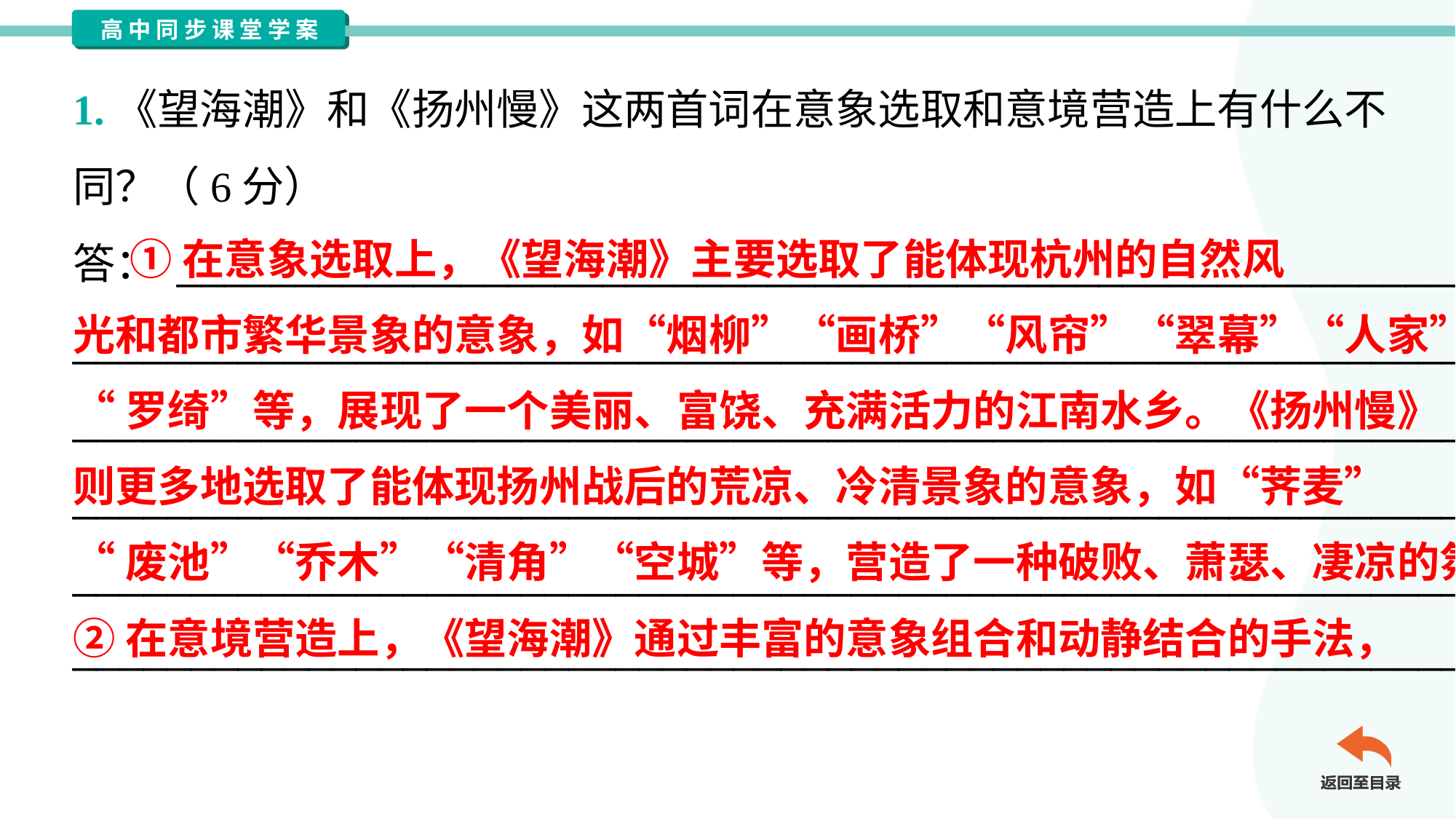

1.《望海潮》和《扬州慢》这两首词在意象选取和意境营造上有什么不
同？（6分）
答： ________________________________________________________
_____________________________________________________________
_____________________________________________________________
_____________________________________________________________
_____________________________________________________________
_____________________________________________________________
      ①在意象选取上，《望海潮》主要选取了能体现杭州的自然风
光和都市繁华景象的意象，如“烟柳”“画桥”“风帘”“翠幕”“人家”“珠玑”
“罗绮”等，展现了一个美丽、富饶、充满活力的江南水乡。《扬州慢》
则更多地选取了能体现扬州战后的荒凉、冷清景象的意象，如“荠麦”
“废池”“乔木”“清角”“空城”等，营造了一种破败、萧瑟、凄凉的氛围。
②在意境营造上，《望海潮》通过丰富的意象组合和动静结合的手法，